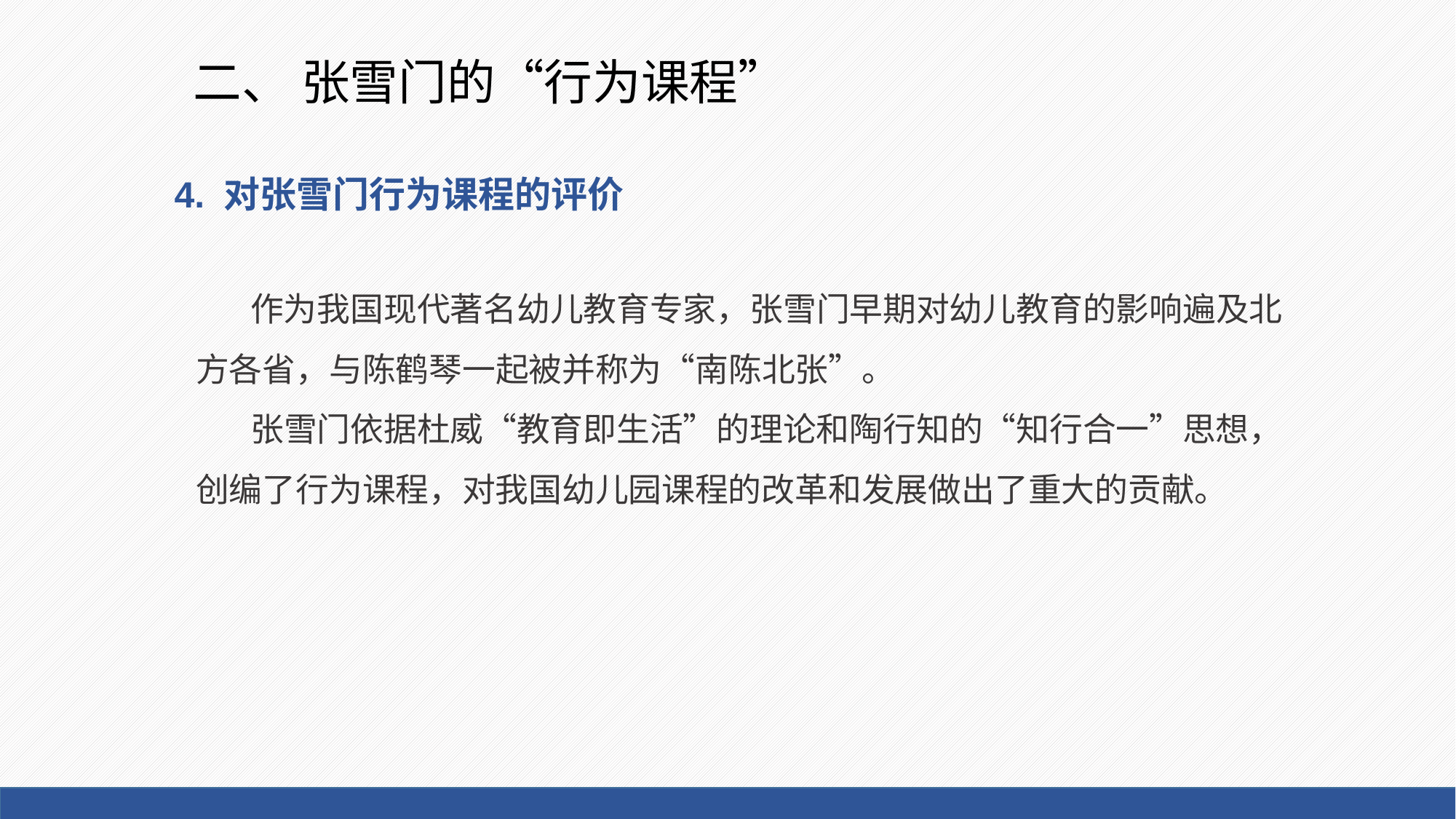

# 二、 张雪门的“行为课程”
4. 对张雪门行为课程的评价
作为我国现代著名幼儿教育专家，张雪门早期对幼儿教育的影响遍及北方各省，与陈鹤琴一起被并称为“南陈北张”。
张雪门依据杜威“教育即生活”的理论和陶行知的“知行合一”思想，创编了行为课程，对我国幼儿园课程的改革和发展做出了重大的贡献。